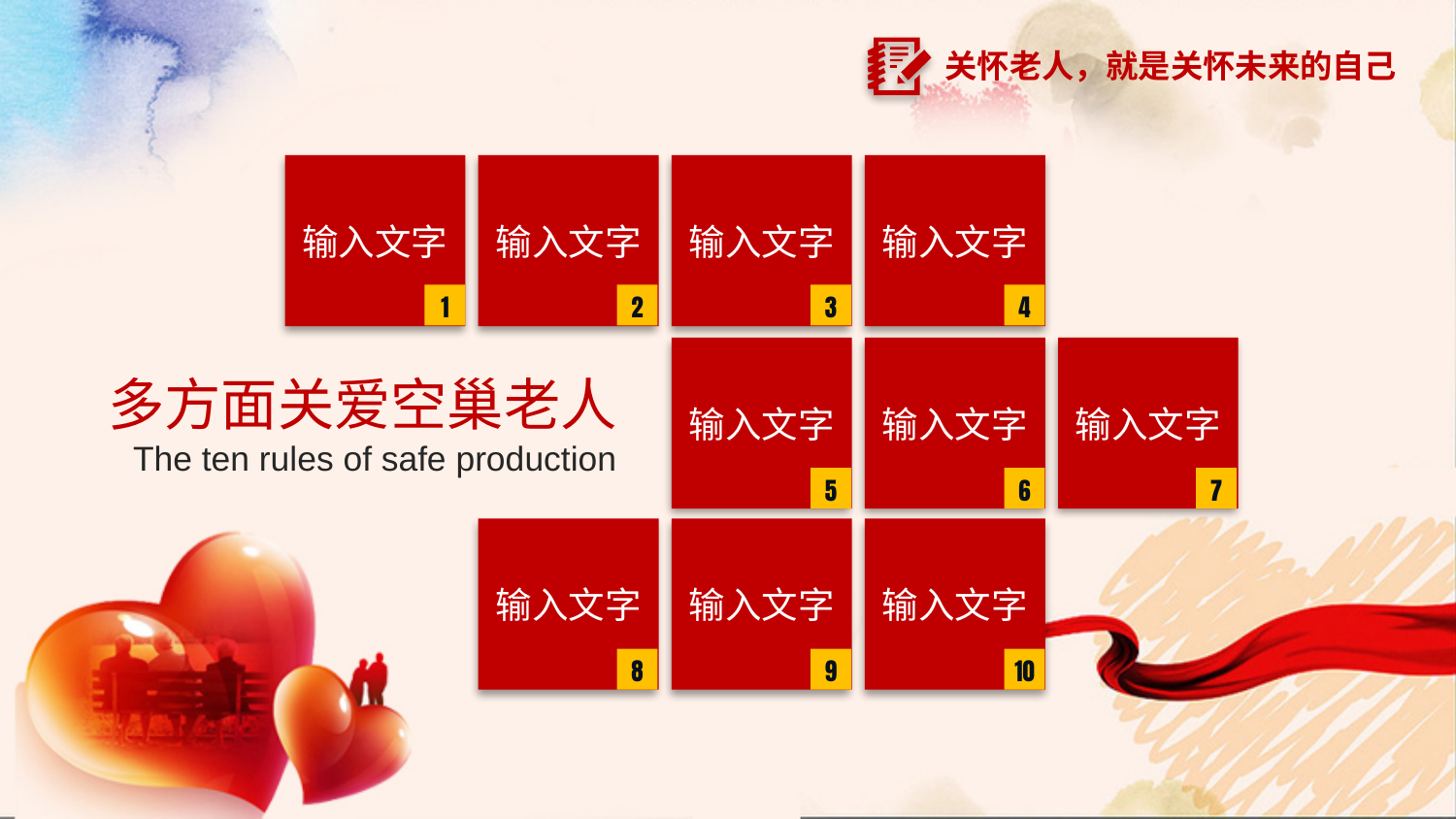

关怀老人，就是关怀未来的自己
输入文字
1
输入文字
2
输入文字
3
输入文字
4
输入文字
5
输入文字
6
输入文字
7
多方面关爱空巢老人
The ten rules of safe production
输入文字
8
输入文字
9
输入文字
10